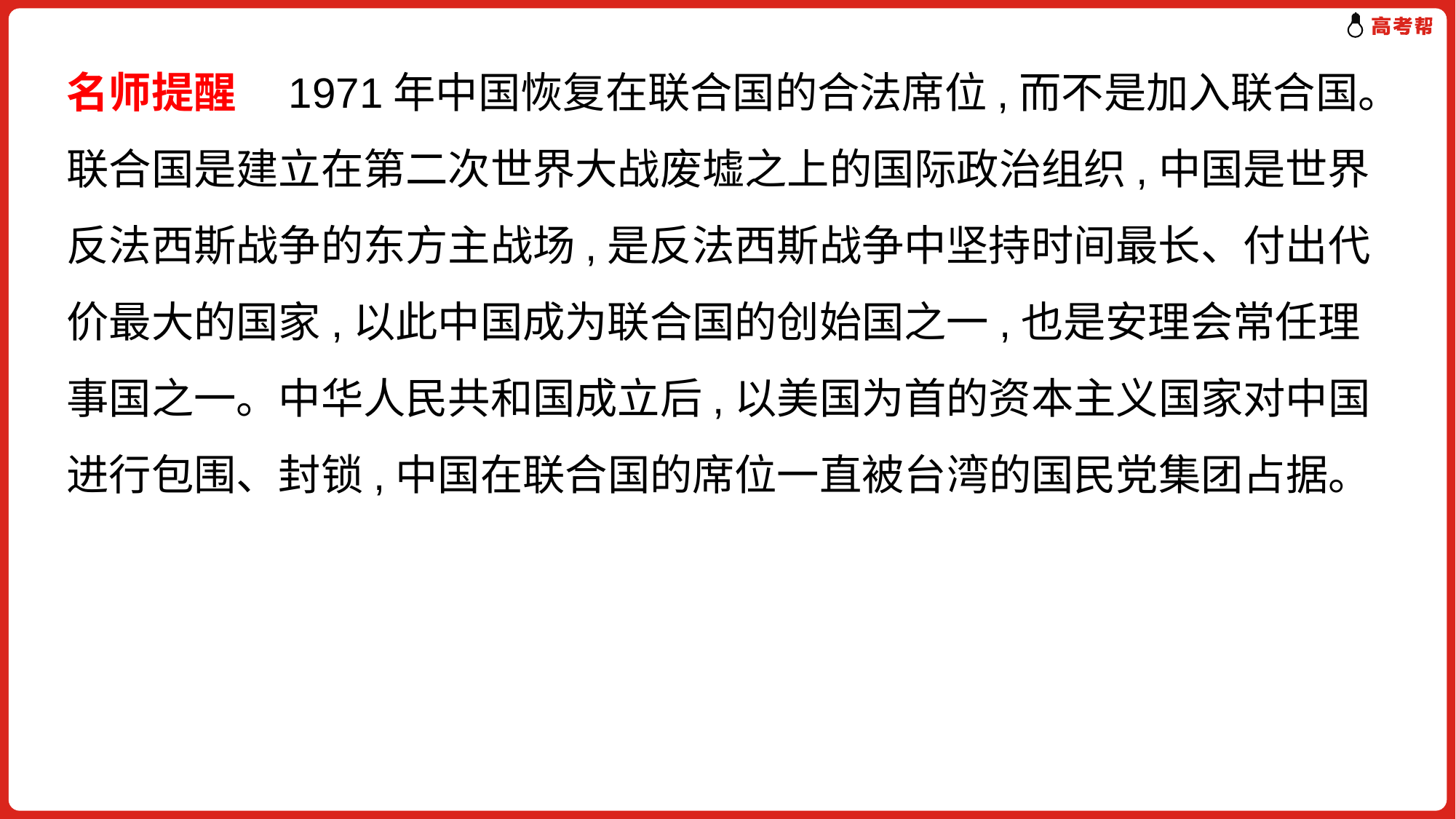

名师提醒　1971年中国恢复在联合国的合法席位,而不是加入联合国。联合国是建立在第二次世界大战废墟之上的国际政治组织,中国是世界反法西斯战争的东方主战场,是反法西斯战争中坚持时间最长、付出代价最大的国家,以此中国成为联合国的创始国之一,也是安理会常任理事国之一。中华人民共和国成立后,以美国为首的资本主义国家对中国进行包围、封锁,中国在联合国的席位一直被台湾的国民党集团占据。